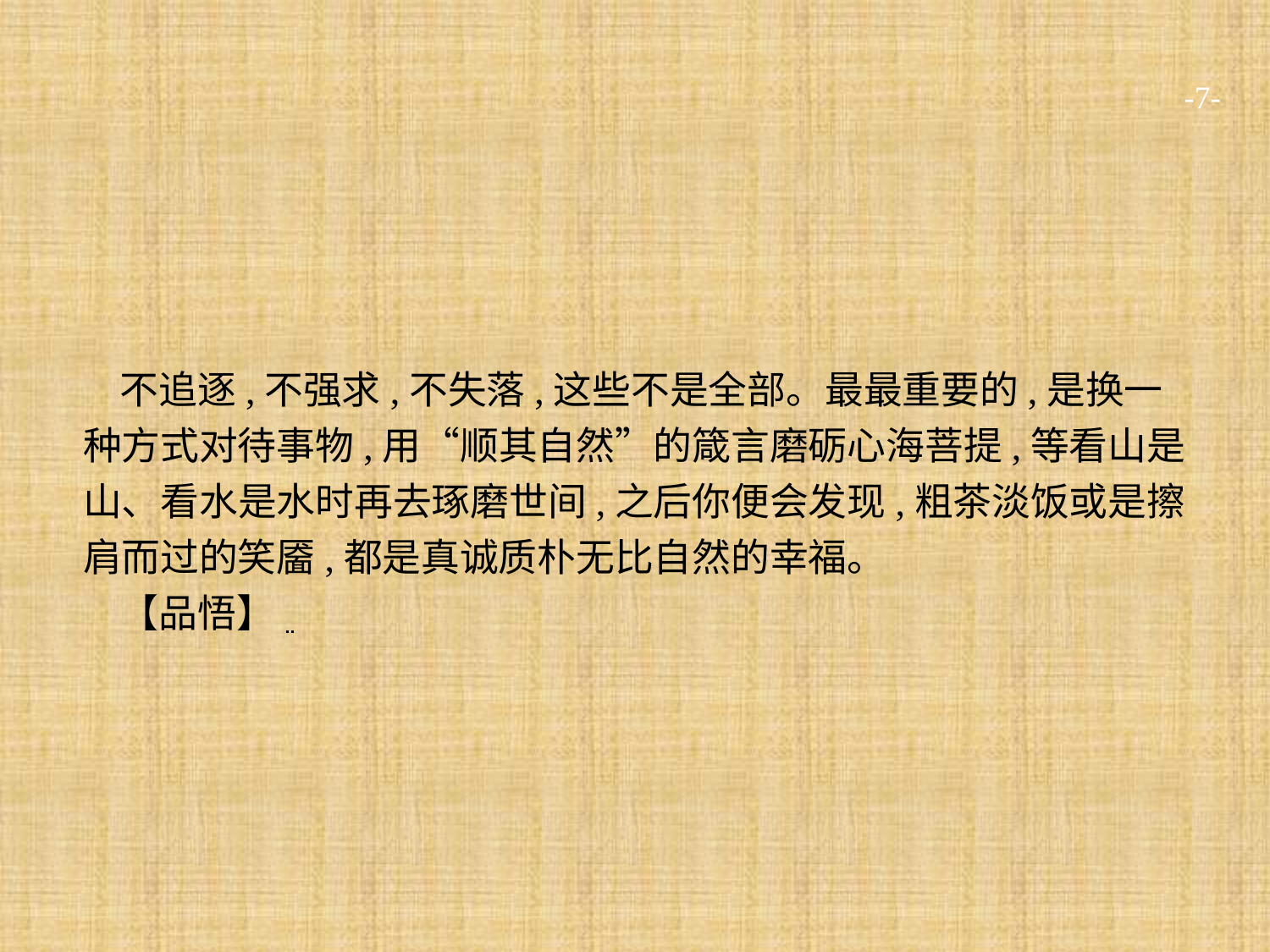

-7-
不追逐,不强求,不失落,这些不是全部。最最重要的,是换一种方式对待事物,用“顺其自然”的箴言磨砺心海菩提,等看山是山、看水是水时再去琢磨世间,之后你便会发现,粗茶淡饭或是擦肩而过的笑靥,都是真诚质朴无比自然的幸福。
【品悟】